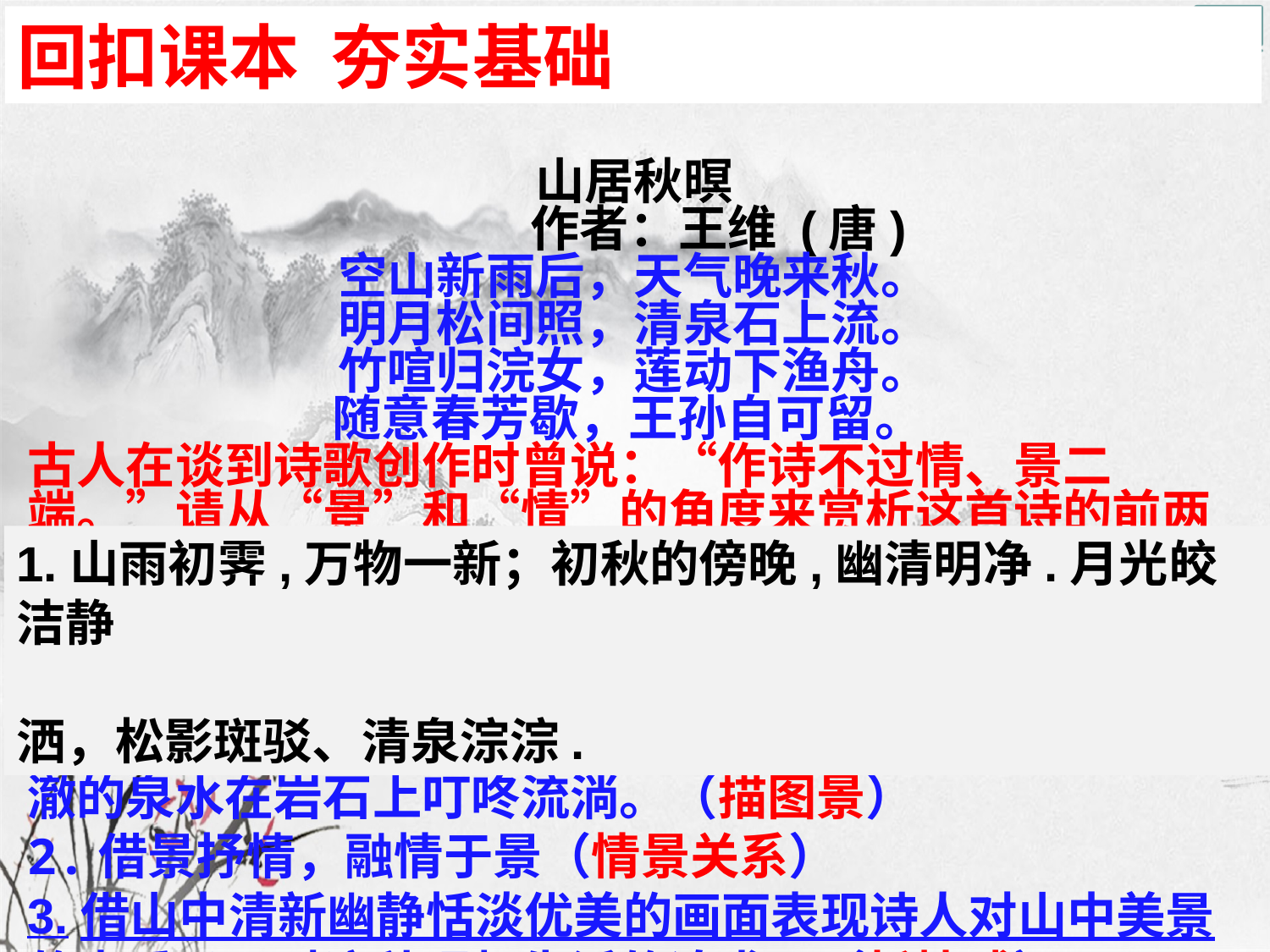

回扣课本  夯实基础

山居秋暝
              作者：王维 (唐)
空山新雨后，天气晚来秋。
明月松间照，清泉石上流。
竹喧归浣女，莲动下渔舟。
随意春芳歇，王孙自可留。
古人在谈到诗歌创作时曾说：“作诗不过情、景二端。”请从“景”和“情”的角度来赏析这首诗的前两联。
1.   前两联描绘了一幅秋天傍晚时分山中清新幽静，恬淡优美的画面：刚下过一场雨,山中空气清新,秋天的傍晚,天气凉爽；皎洁的月光透过松林撒落斑驳的静影,清澈的泉水在岩石上叮咚流淌。（描图景）
2.借景抒情，融情于景（情景关系）
3.借山中清新幽静恬淡优美的画面表现诗人对山中美景的喜爱以及对这种理想生活的追求。（析情感）

1.山雨初霁,万物一新；初秋的傍晚,幽清明净.月光皎洁静

洒，松影斑驳、清泉淙淙.